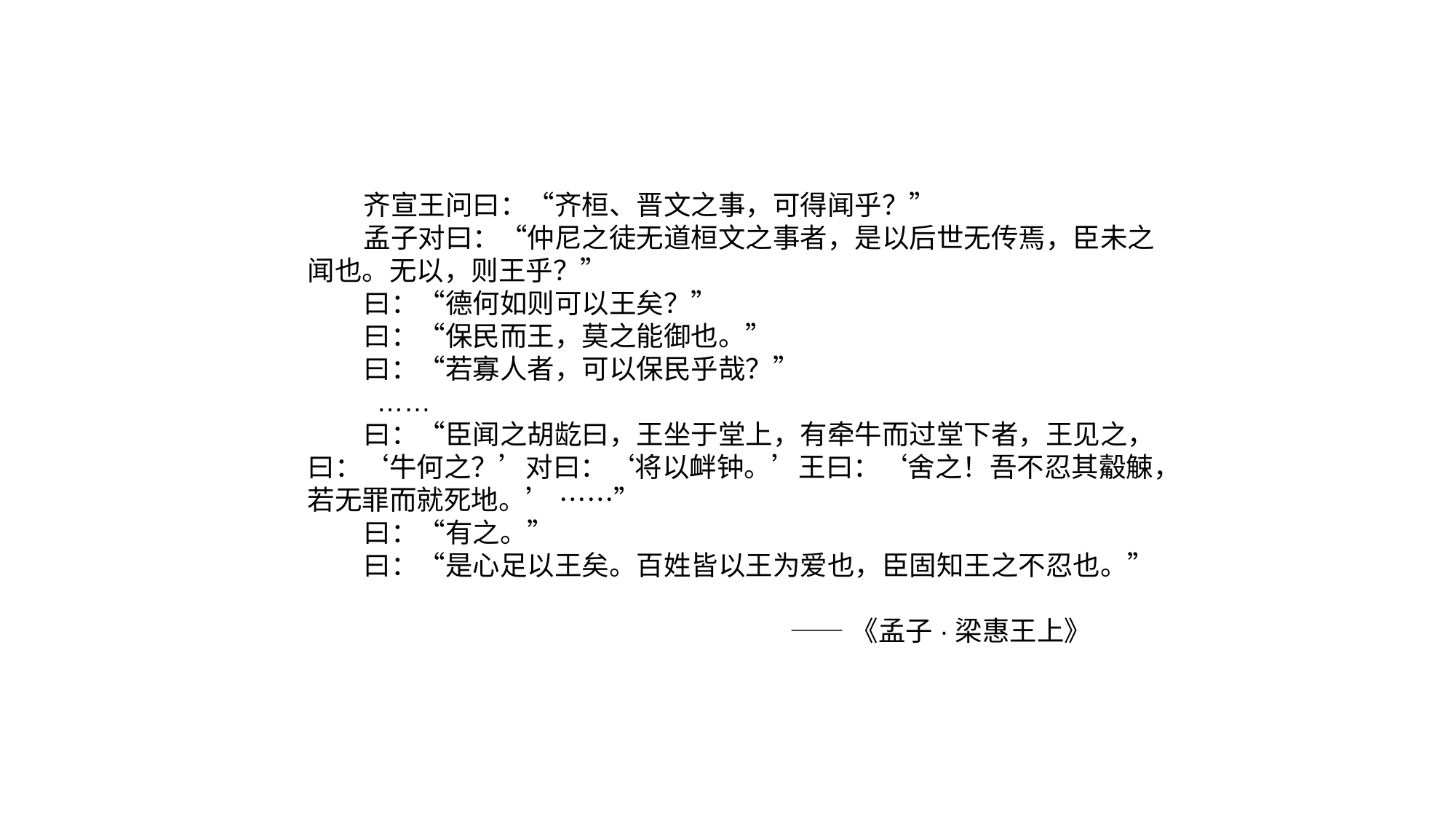

齐宣王问曰：“齐桓、晋文之事，可得闻乎？”
        孟子对曰：“仲尼之徒无道桓文之事者，是以后世无传焉，臣未之闻也。无以，则王乎？”
        曰：“德何如则可以王矣？”
        曰：“保民而王，莫之能御也。”
        曰：“若寡人者，可以保民乎哉？”
         ……
        曰：“臣闻之胡龁曰，王坐于堂上，有牵牛而过堂下者，王见之，曰：‘牛何之？’对曰：‘将以衅钟。’王曰：‘舍之！吾不忍其觳觫，若无罪而就死地。’ ……”
        曰：“有之。”
        曰：“是心足以王矣。百姓皆以王为爱也，臣固知王之不忍也。”

                                                                              ——《孟子·梁惠王上》